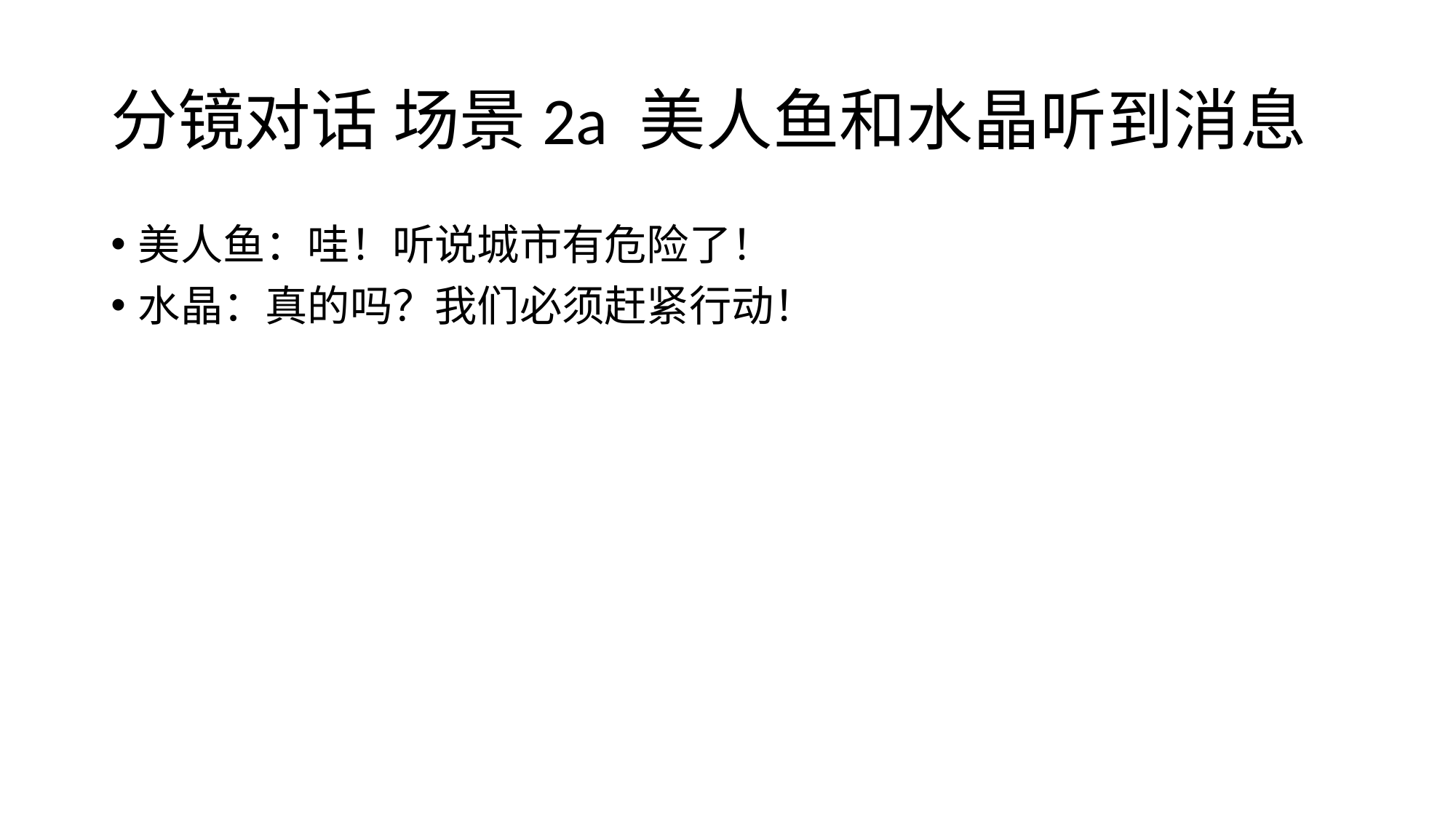

# 分镜对话 场景2a 美人鱼和水晶听到消息
美人鱼：哇！听说城市有危险了！
水晶：真的吗？我们必须赶紧行动！